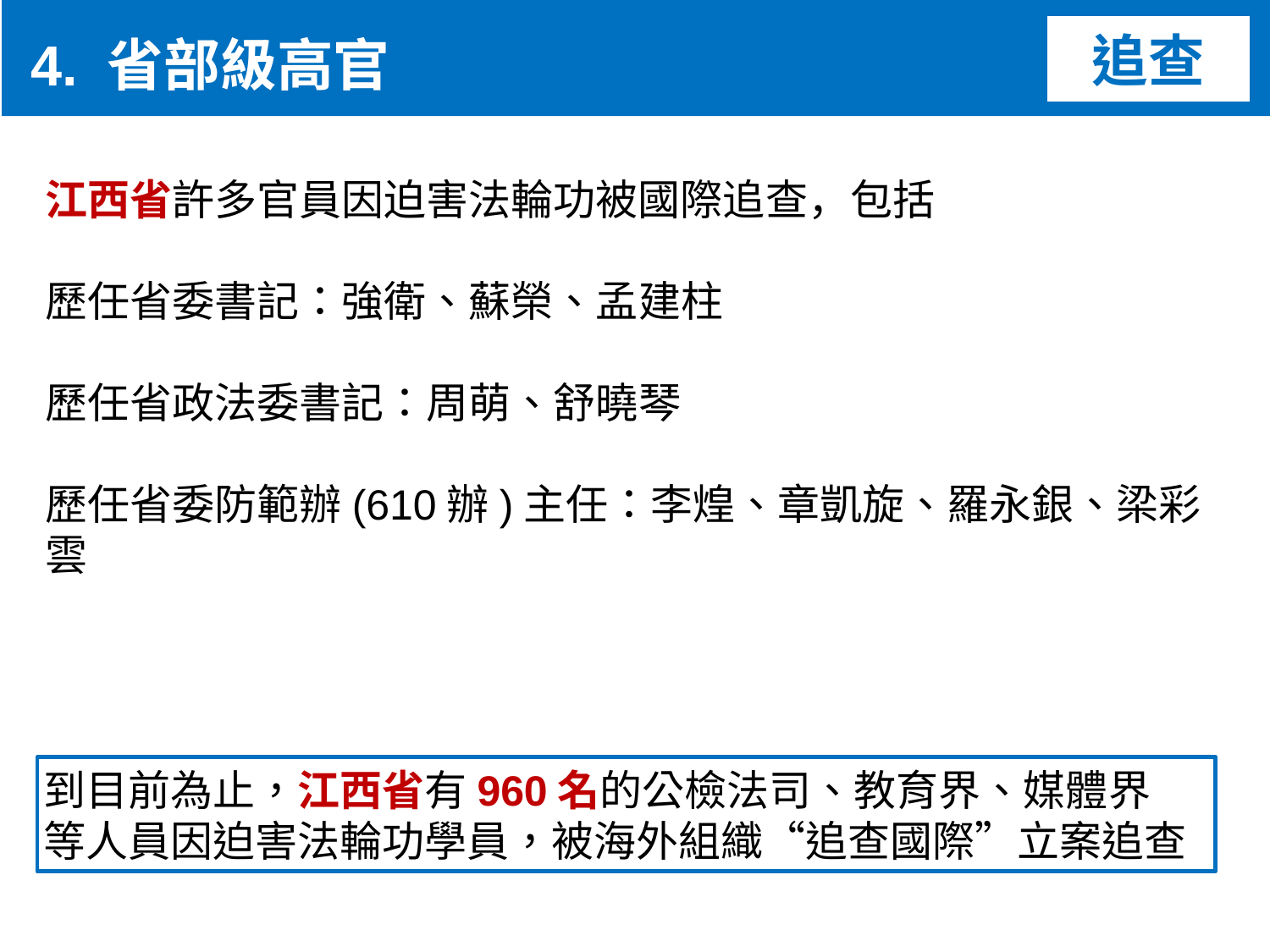

4. 省部級高官
追查
江西省許多官員因迫害法輪功被國際追查，包括

歷任省委書記：強衛、蘇榮、孟建柱
歷任省政法委書記：周萌、舒曉琴
歷任省委防範辦(610辦)主任：李煌、章凱旋、羅永銀、梁彩雲

到目前為止，江西省有960名的公檢法司、教育界、媒體界
等人員因迫害法輪功學員，被海外組織“追查國際”立案追查